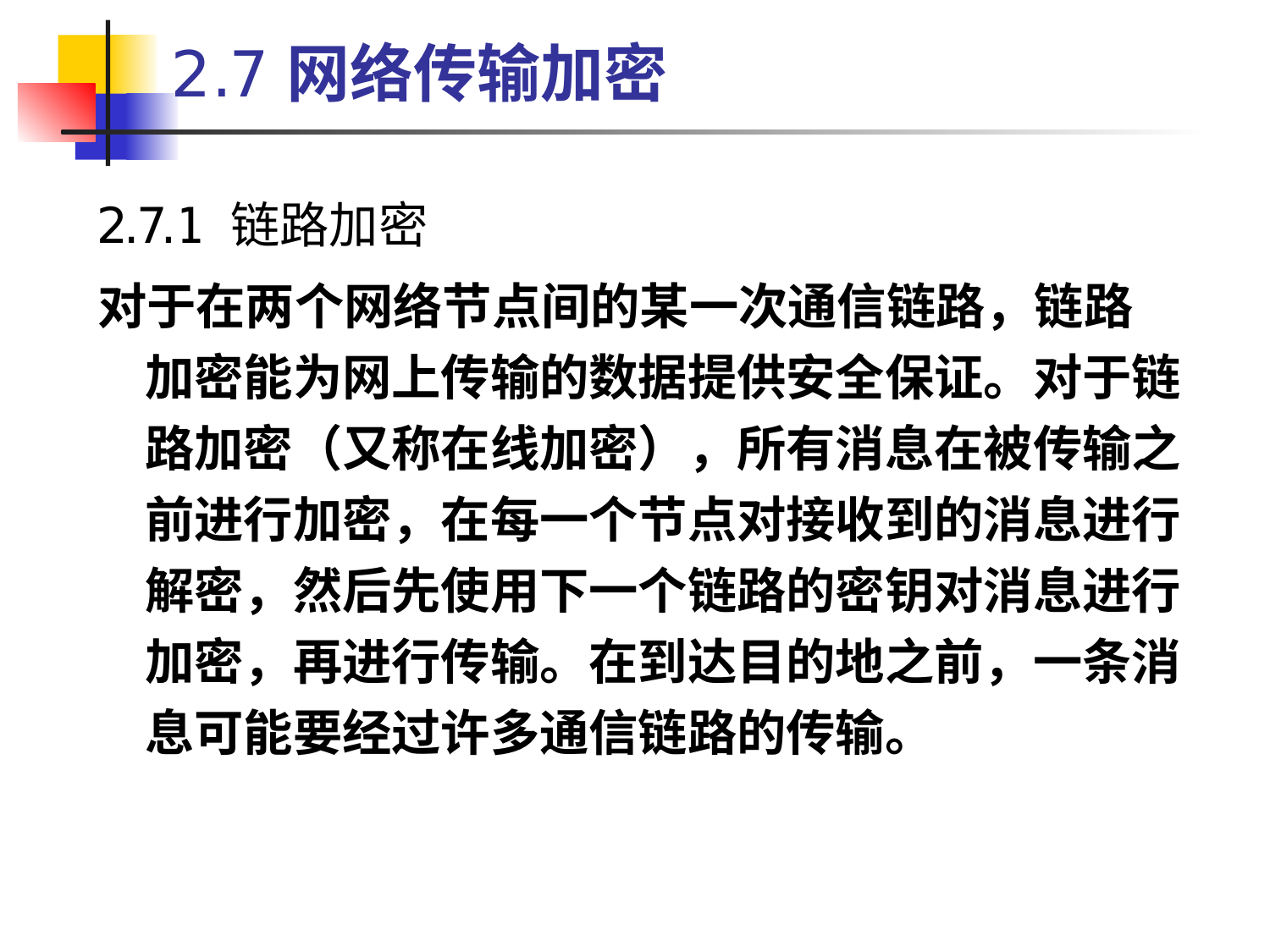

# 2.7网络传输加密
2.7.1 链路加密
对于在两个网络节点间的某一次通信链路，链路加密能为网上传输的数据提供安全保证。对于链路加密（又称在线加密），所有消息在被传输之前进行加密，在每一个节点对接收到的消息进行解密，然后先使用下一个链路的密钥对消息进行加密，再进行传输。在到达目的地之前，一条消息可能要经过许多通信链路的传输。

72